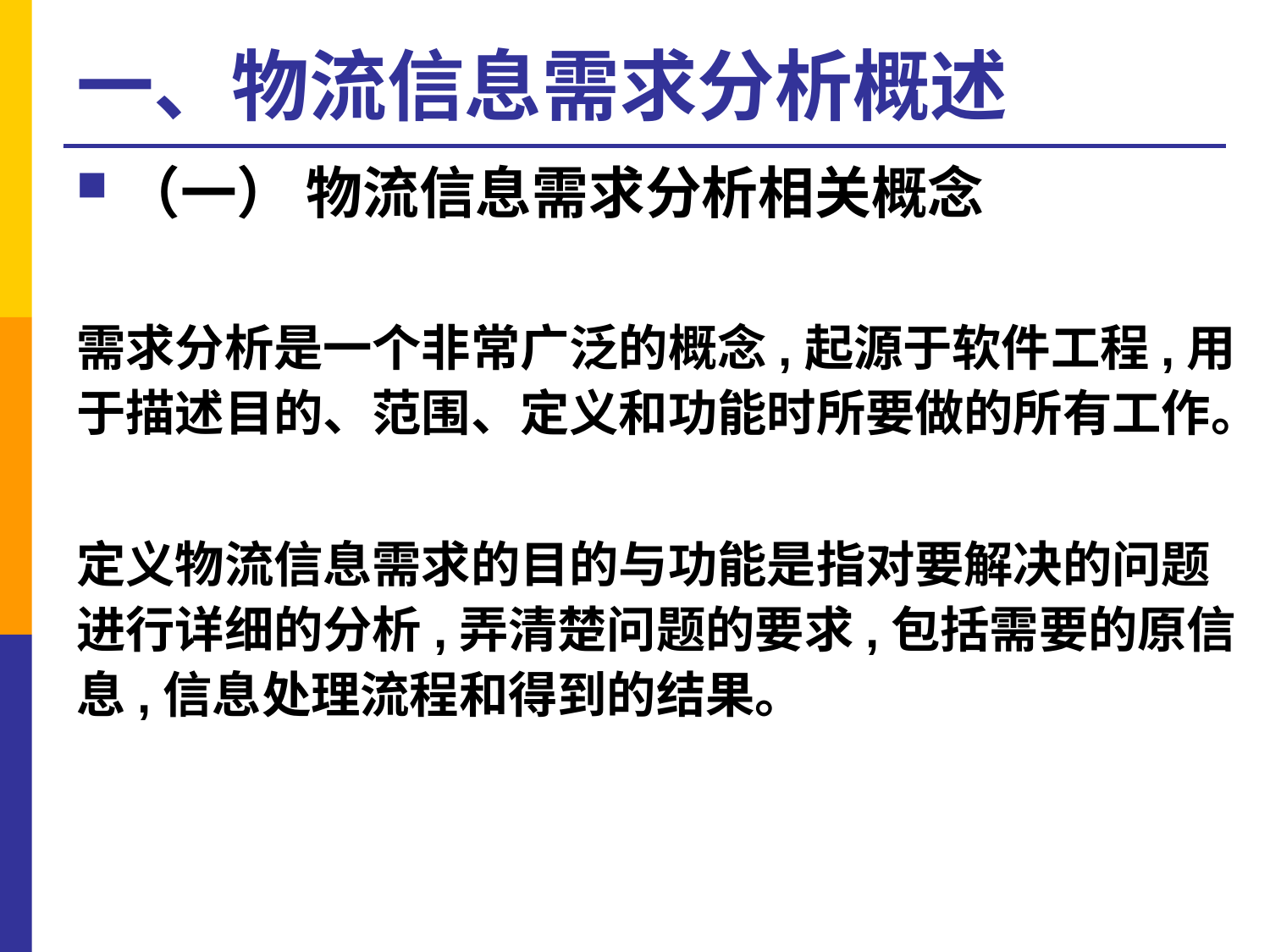

# 一、物流信息需求分析概述
（一） 物流信息需求分析相关概念

需求分析是一个非常广泛的概念,起源于软件工程,用于描述目的、范围、定义和功能时所要做的所有工作。

定义物流信息需求的目的与功能是指对要解决的问题进行详细的分析,弄清楚问题的要求,包括需要的原信息,信息处理流程和得到的结果。